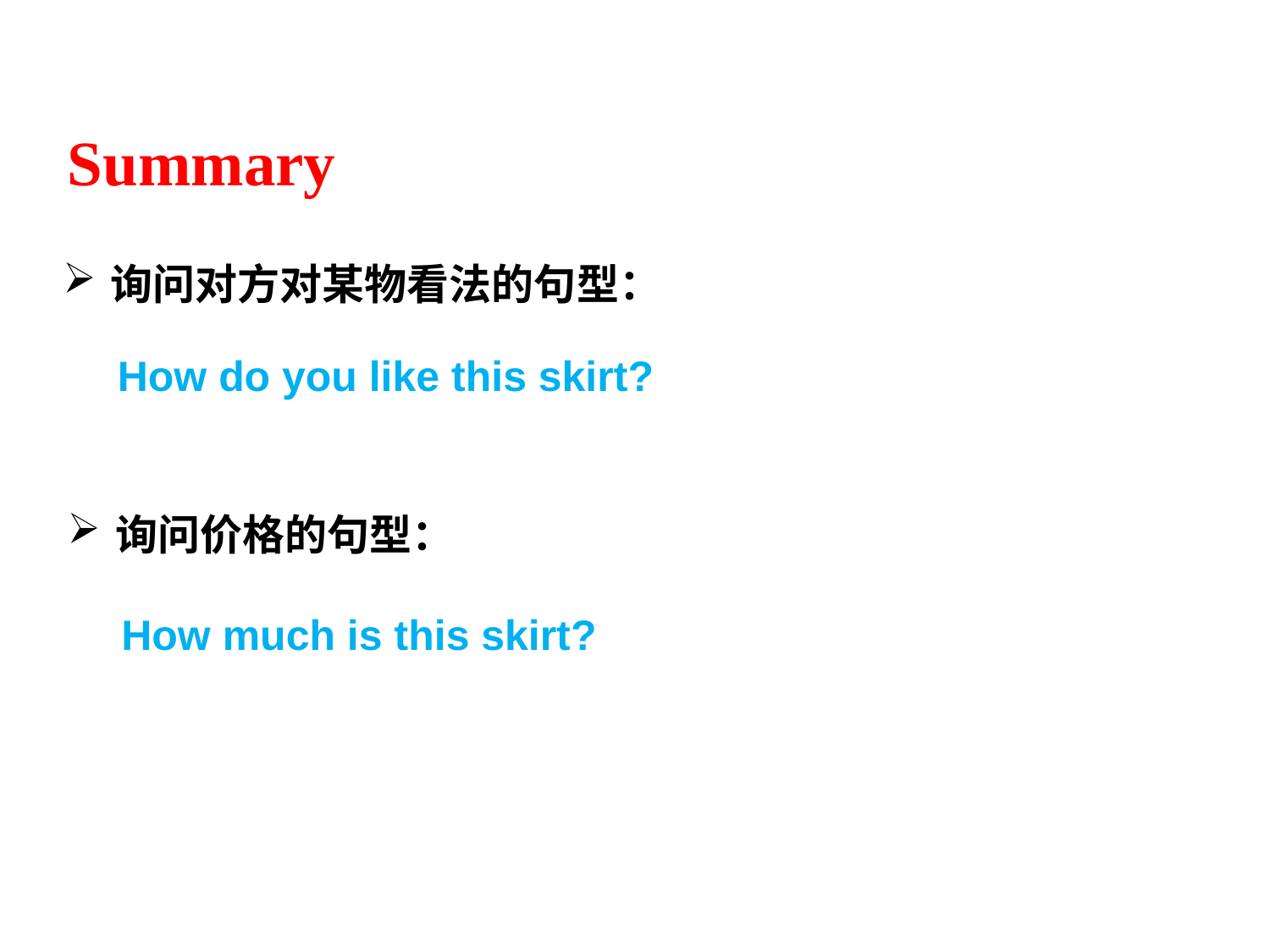

Summary
询问对方对某物看法的句型：
How do you like this skirt?
询问价格的句型：
How much is this skirt?